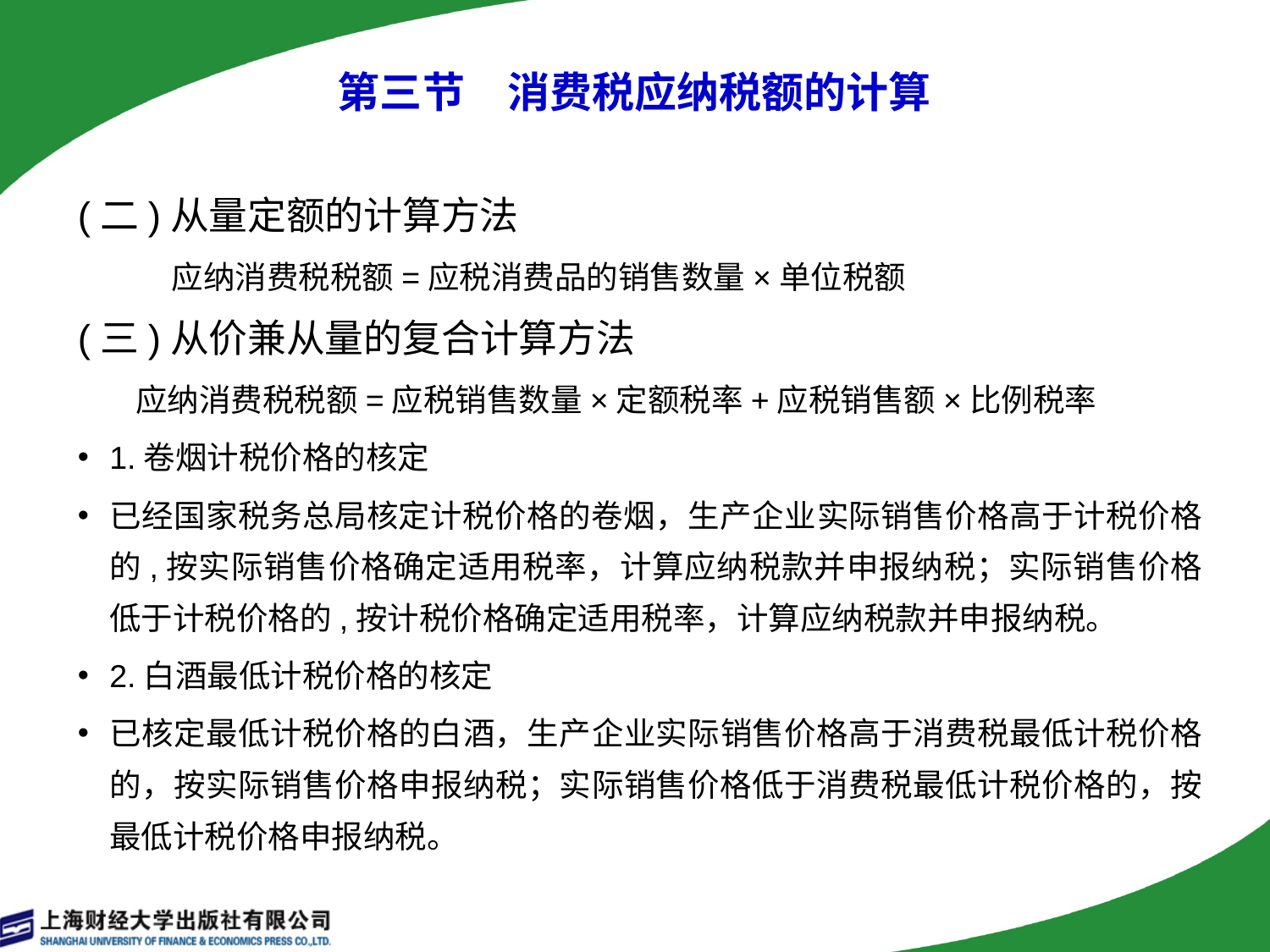

第三节　消费税应纳税额的计算
(二)从量定额的计算方法
            应纳消费税税额=应税消费品的销售数量×单位税额
(三)从价兼从量的复合计算方法
       应纳消费税税额=应税销售数量×定额税率+应税销售额×比例税率
1.卷烟计税价格的核定
已经国家税务总局核定计税价格的卷烟，生产企业实际销售价格高于计税价格的,按实际销售价格确定适用税率，计算应纳税款并申报纳税；实际销售价格低于计税价格的,按计税价格确定适用税率，计算应纳税款并申报纳税。
2.白酒最低计税价格的核定
已核定最低计税价格的白酒，生产企业实际销售价格高于消费税最低计税价格的，按实际销售价格申报纳税；实际销售价格低于消费税最低计税价格的，按最低计税价格申报纳税。